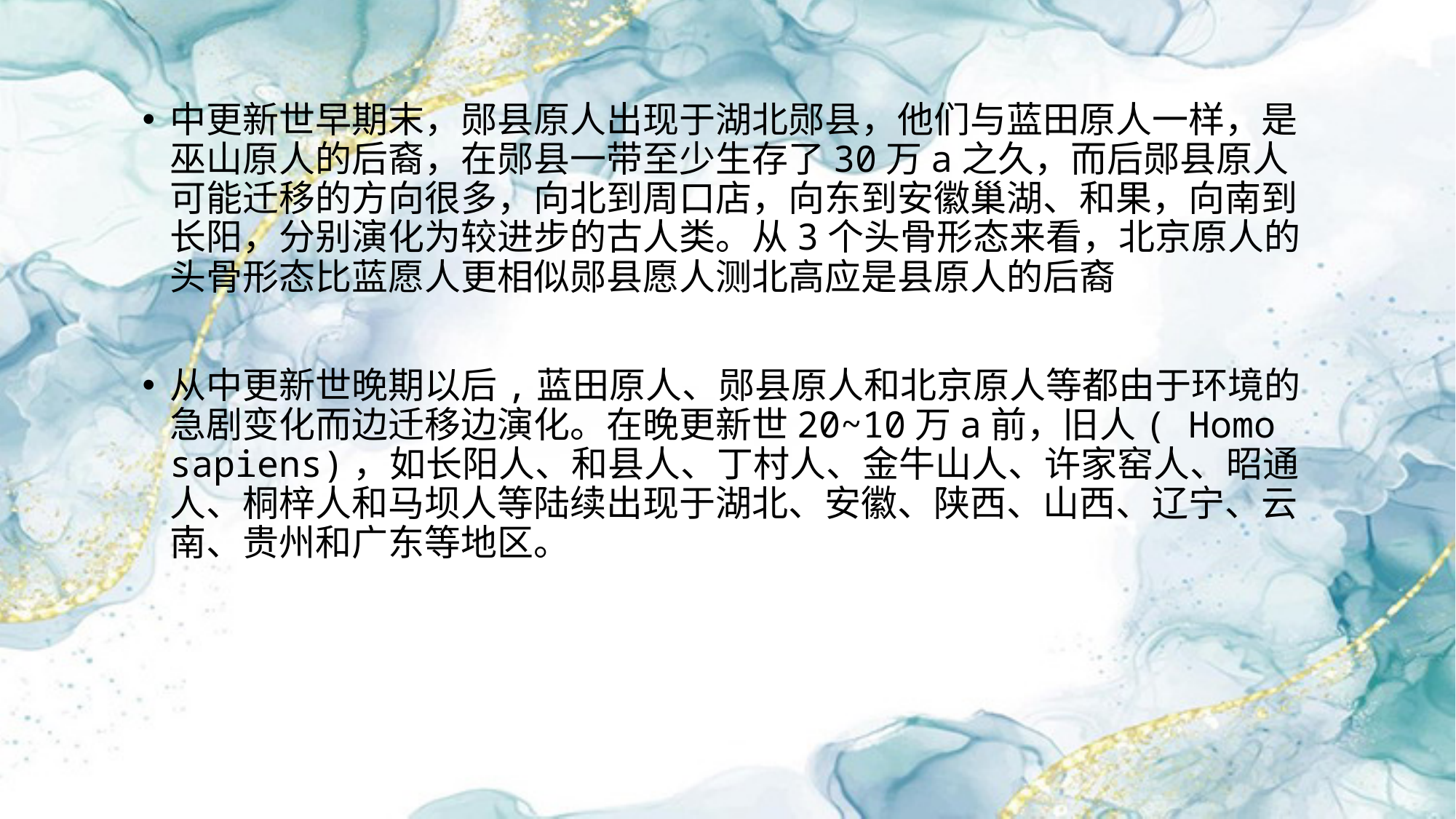

中更新世早期末，郧县原人出现于湖北郧县，他们与蓝田原人一样，是巫山原人的后裔，在郧县一带至少生存了30万a之久，而后郧县原人可能迁移的方向很多，向北到周口店，向东到安徽巢湖、和果，向南到长阳，分别演化为较进步的古人类。从3个头骨形态来看，北京原人的头骨形态比蓝愿人更相似郧县愿人测北高应是县原人的后裔

从中更新世晚期以后,蓝田原人、郧县原人和北京原人等都由于环境的急剧变化而边迁移边演化。在晚更新世20~10万a前，旧人( Homo sapiens)，如长阳人、和县人、丁村人、金牛山人、许家窑人、昭通人、桐梓人和马坝人等陆续出现于湖北、安徽、陕西、山西、辽宁、云南、贵州和广东等地区。